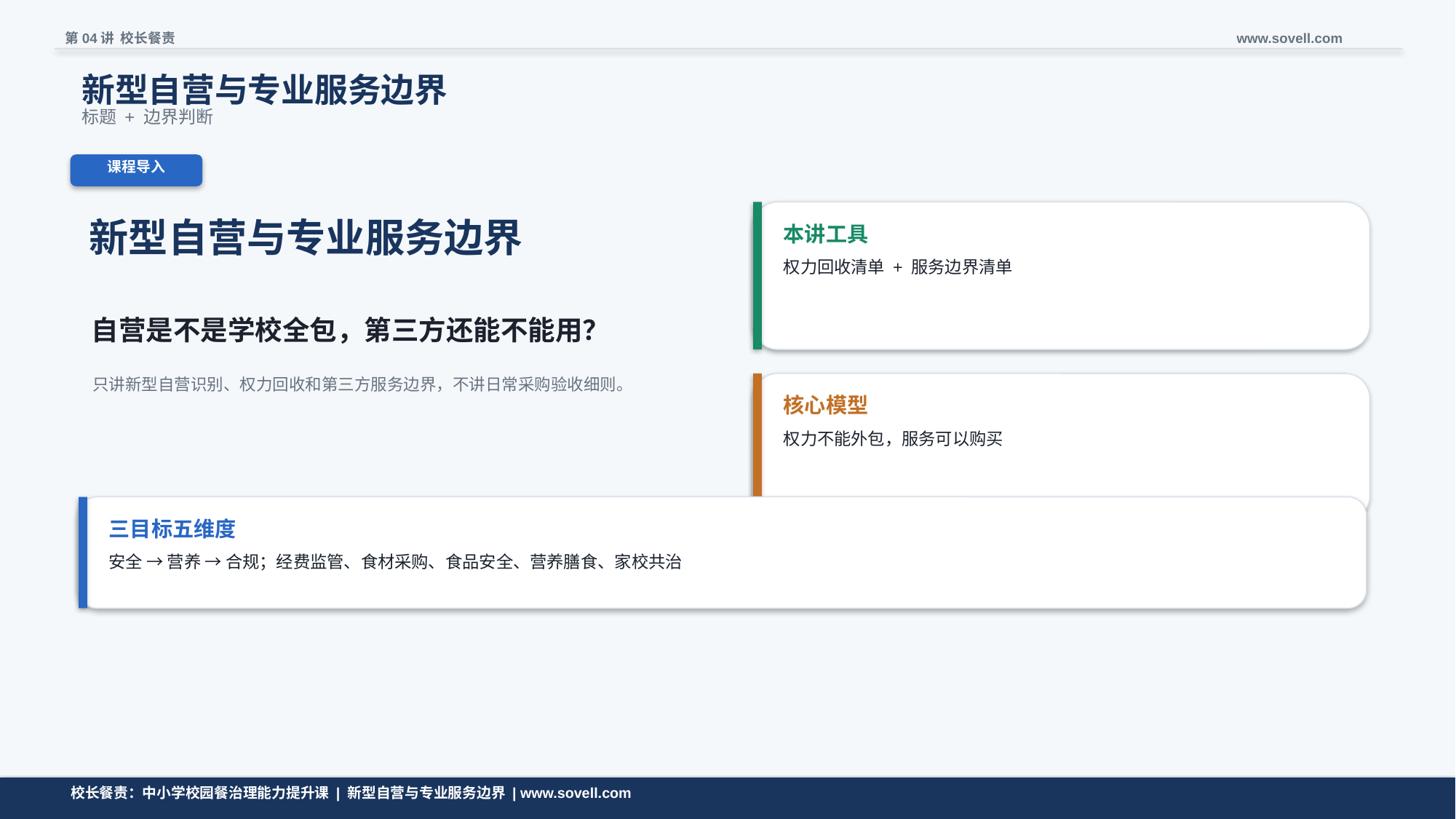

第04讲  校长餐责
www.sovell.com

新型自营与专业服务边界
标题 + 边界判断

课程导入

新型自营与专业服务边界
本讲工具
权力回收清单 + 服务边界清单
自营是不是学校全包，第三方还能不能用？
只讲新型自营识别、权力回收和第三方服务边界，不讲日常采购验收细则。

核心模型
权力不能外包，服务可以购买

三目标五维度
安全 → 营养 → 合规；经费监管、食材采购、食品安全、营养膳食、家校共治

校长餐责：中小学校园餐治理能力提升课 | 新型自营与专业服务边界 | www.sovell.com
校长餐责：中小学校园餐治理能力提升课 | 新型自营与专业服务边界 | www.sovell.com